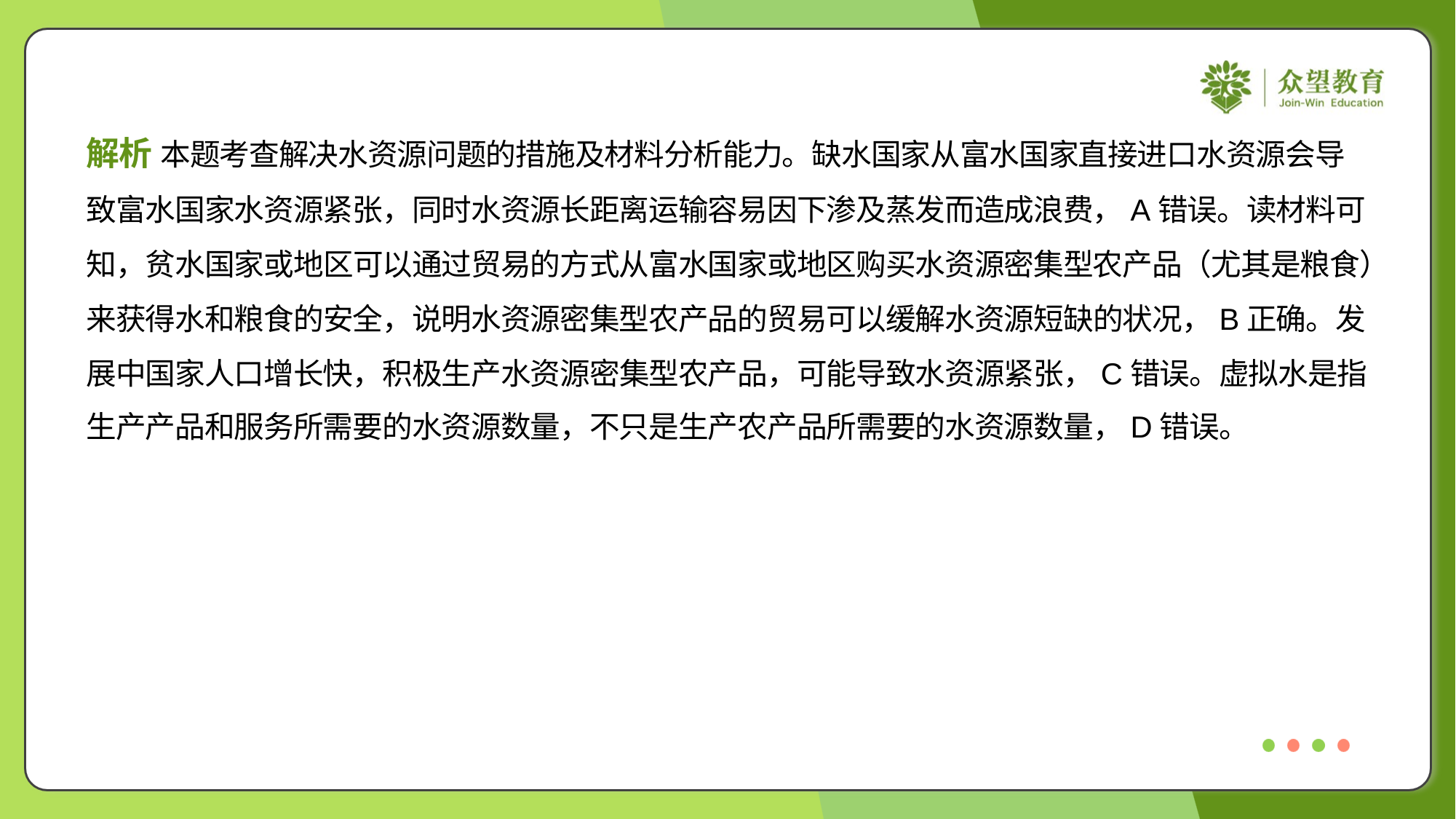

解析 本题考查解决水资源问题的措施及材料分析能力。缺水国家从富水国家直接进口水资源会导
致富水国家水资源紧张，同时水资源长距离运输容易因下渗及蒸发而造成浪费，A错误。读材料可
知，贫水国家或地区可以通过贸易的方式从富水国家或地区购买水资源密集型农产品（尤其是粮食）
来获得水和粮食的安全，说明水资源密集型农产品的贸易可以缓解水资源短缺的状况，B正确。发
展中国家人口增长快，积极生产水资源密集型农产品，可能导致水资源紧张，C错误。虚拟水是指
生产产品和服务所需要的水资源数量，不只是生产农产品所需要的水资源数量，D错误。